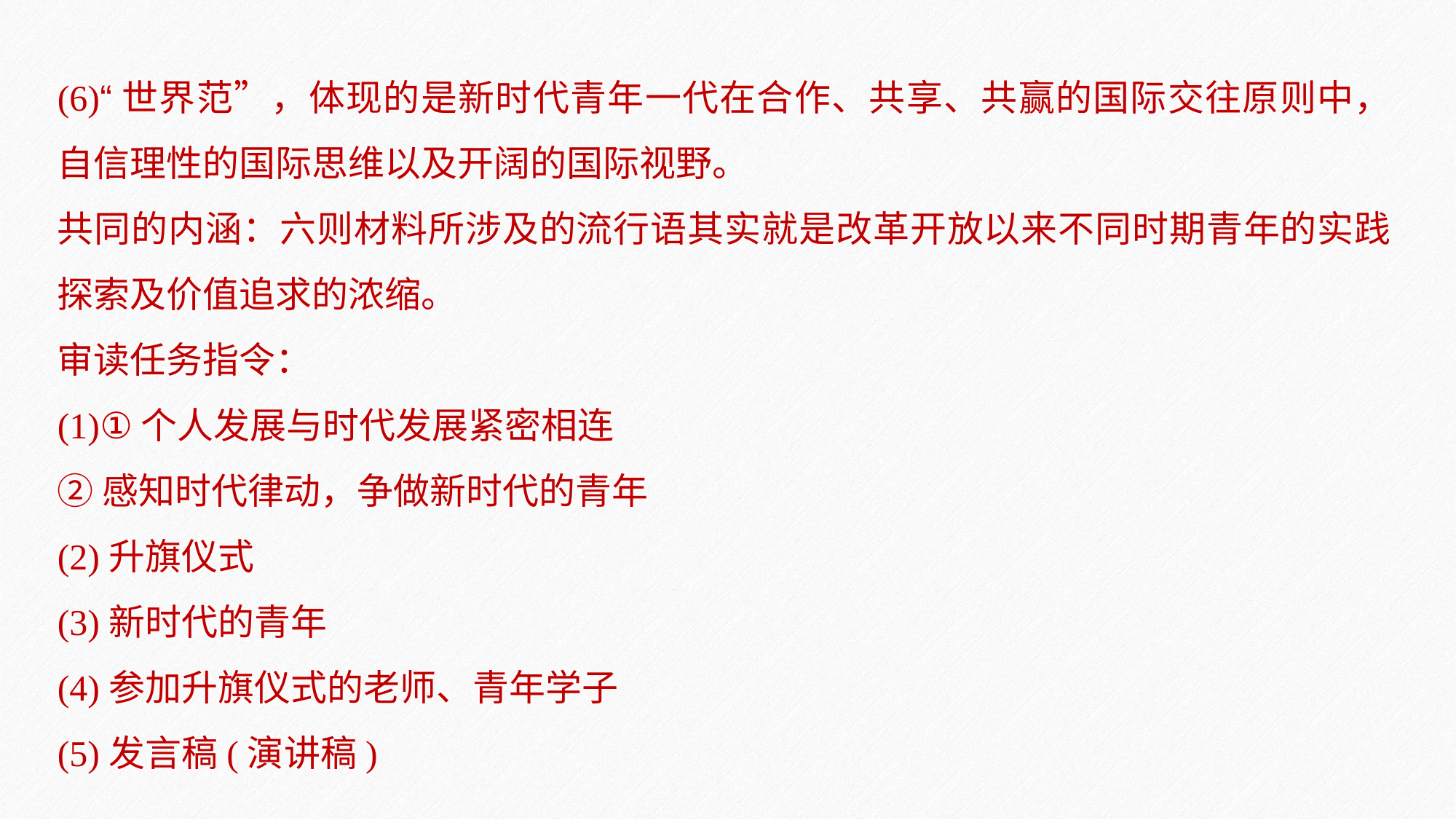

(6)“世界范”，体现的是新时代青年一代在合作、共享、共赢的国际交往原则中，自信理性的国际思维以及开阔的国际视野。
共同的内涵：六则材料所涉及的流行语其实就是改革开放以来不同时期青年的实践探索及价值追求的浓缩。
审读任务指令：
(1)①个人发展与时代发展紧密相连
②感知时代律动，争做新时代的青年
(2)升旗仪式
(3)新时代的青年
(4)参加升旗仪式的老师、青年学子
(5)发言稿(演讲稿)